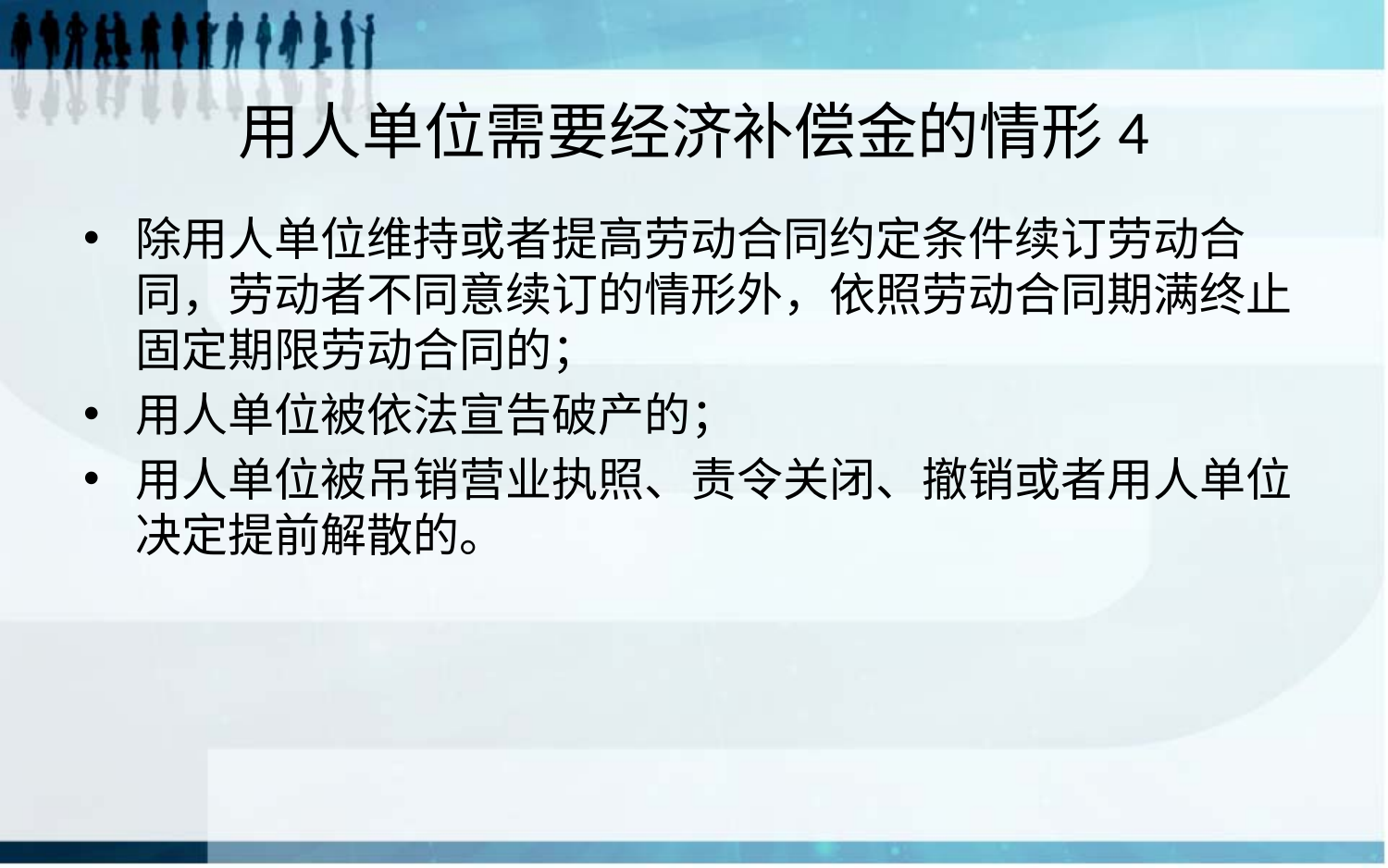

# 用人单位需要经济补偿金的情形4
除用人单位维持或者提高劳动合同约定条件续订劳动合同，劳动者不同意续订的情形外，依照劳动合同期满终止固定期限劳动合同的；
用人单位被依法宣告破产的；
用人单位被吊销营业执照、责令关闭、撤销或者用人单位决定提前解散的。